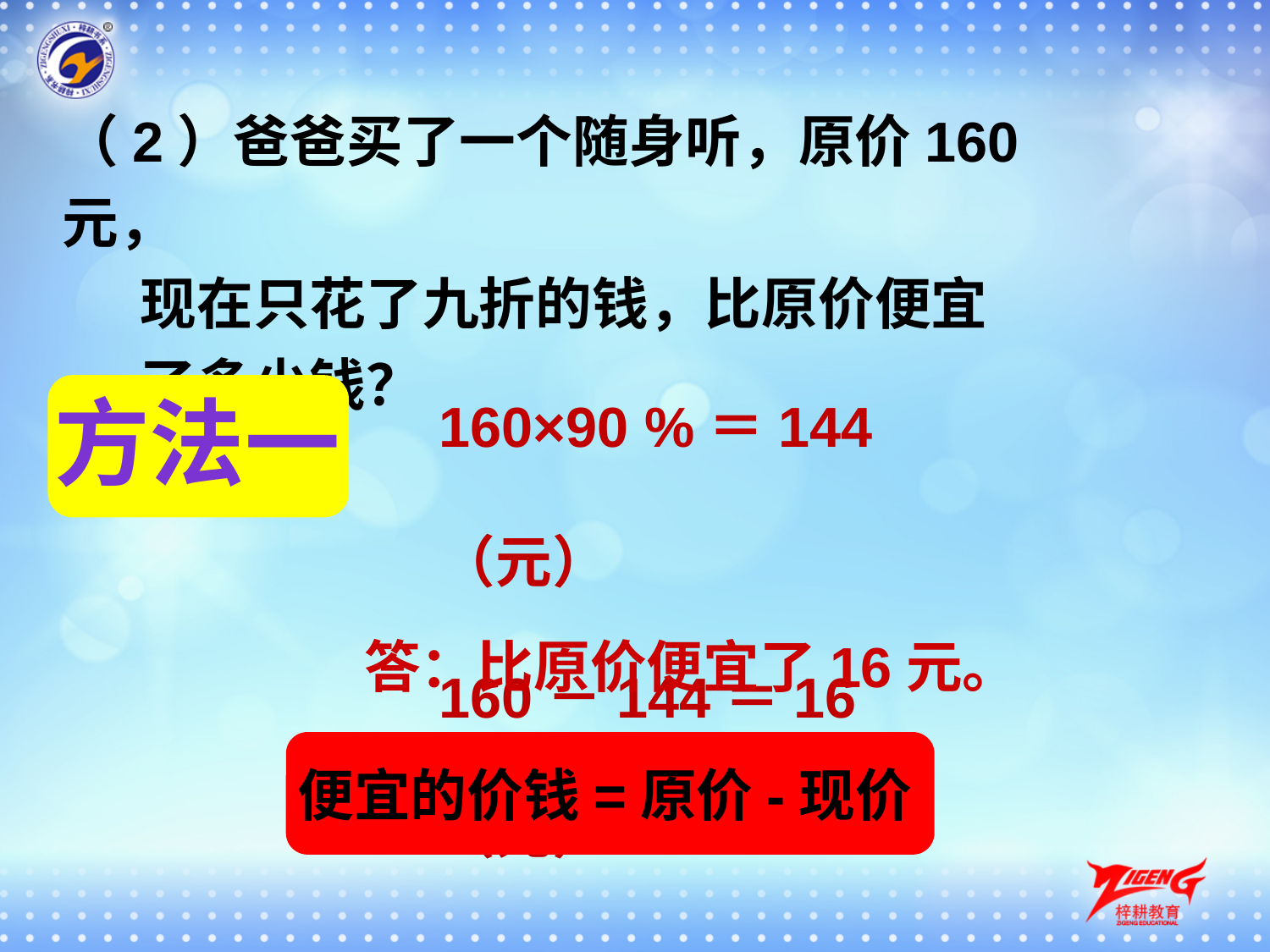

（2）爸爸买了一个随身听，原价160元，
     现在只花了九折的钱，比原价便宜
     了多少钱？
160×90 %＝144（元）
160－144＝16（元）
方法一

答：比原价便宜了16元。

便宜的价钱=原价-现价